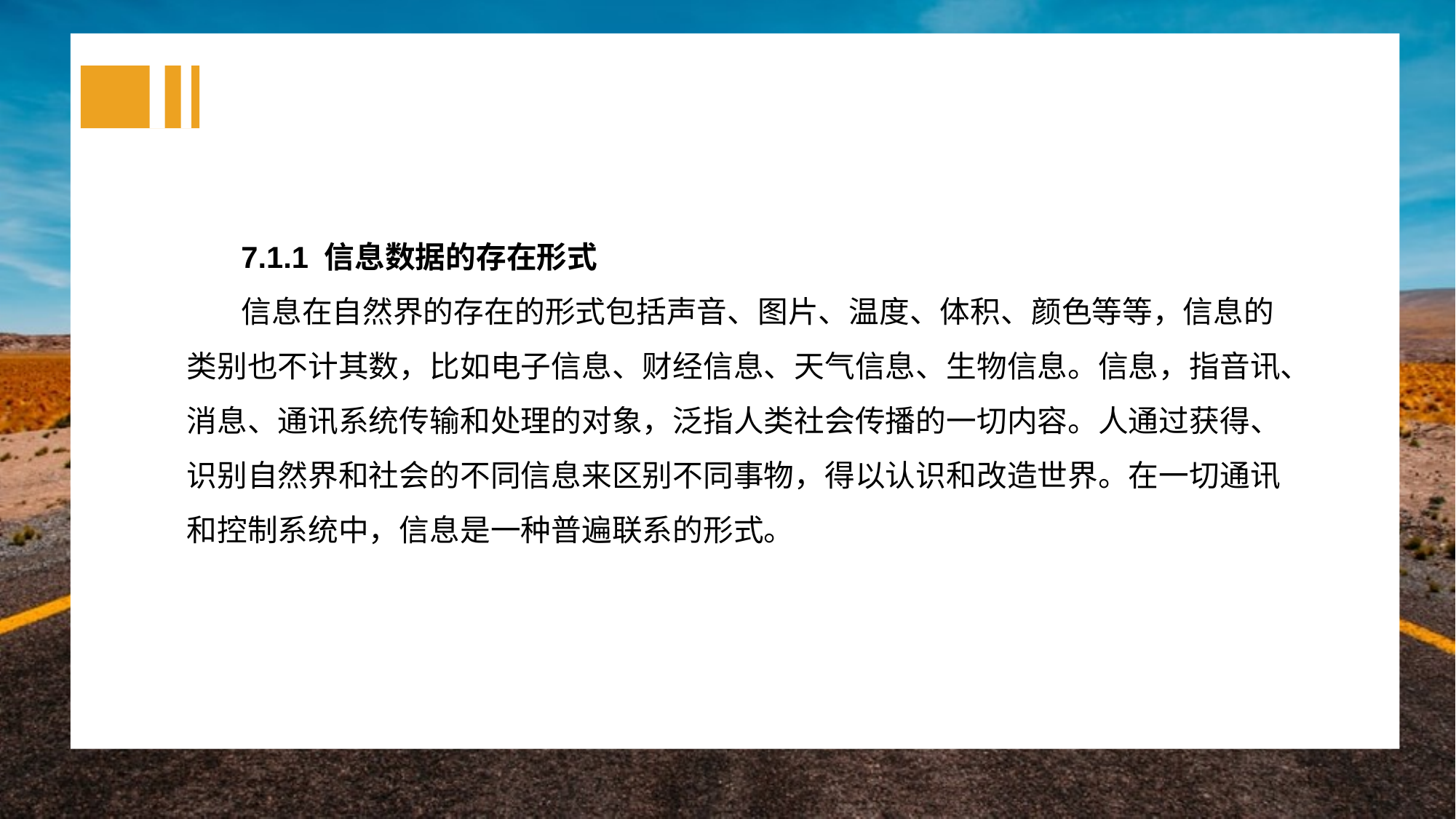

7.1.1 信息数据的存在形式
信息在自然界的存在的形式包括声音、图片、温度、体积、颜色等等，信息的类别也不计其数，比如电子信息、财经信息、天气信息、生物信息。信息，指音讯、消息、通讯系统传输和处理的对象，泛指人类社会传播的一切内容。人通过获得、识别自然界和社会的不同信息来区别不同事物，得以认识和改造世界。在一切通讯和控制系统中，信息是一种普遍联系的形式。